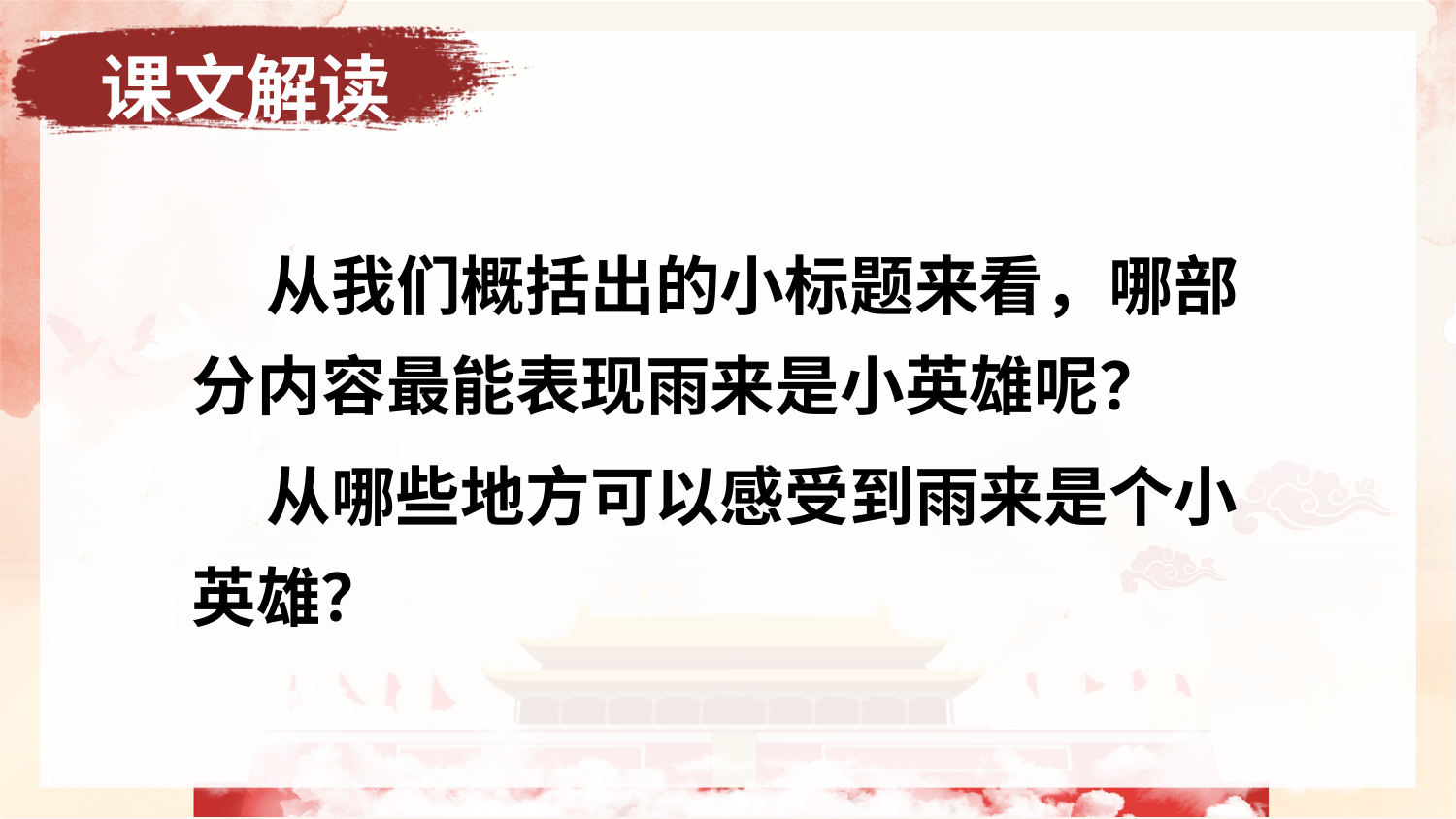

课文解读
    从我们概括出的小标题来看，哪部分内容最能表现雨来是小英雄呢？
    从哪些地方可以感受到雨来是个小英雄？